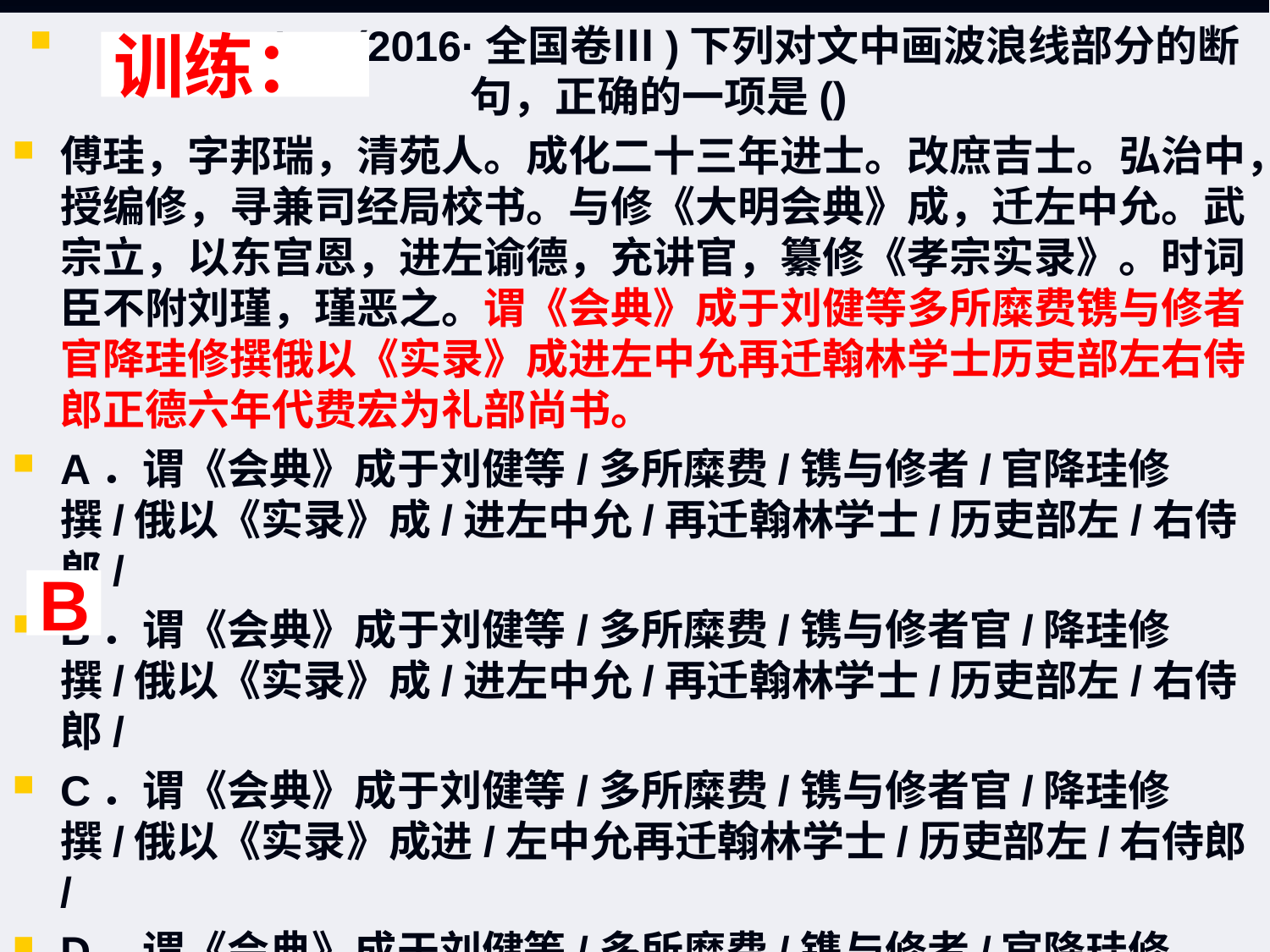

1．(2016·全国卷Ⅲ)下列对文中画波浪线部分的断句，正确的一项是()
傅珪，字邦瑞，清苑人。成化二十三年进士。改庶吉士。弘治中，授编修，寻兼司经局校书。与修《大明会典》成，迁左中允。武宗立，以东宫恩，进左谕德，充讲官，纂修《孝宗实录》。时词臣不附刘瑾，瑾恶之。谓《会典》成于刘健等多所糜费镌与修者官降珪修撰俄以《实录》成进左中允再迁翰林学士历吏部左右侍郎正德六年代费宏为礼部尚书。
A．谓《会典》成于刘健等/多所糜费/镌与修者/官降珪修撰/俄以《实录》成/进左中允/再迁翰林学士/历吏部左/右侍郎/
B．谓《会典》成于刘健等/多所糜费/镌与修者官/降珪修撰/俄以《实录》成/进左中允/再迁翰林学士/历吏部左/右侍郎/
C．谓《会典》成于刘健等/多所糜费/镌与修者官/降珪修撰/俄以《实录》成进/左中允再迁翰林学士/历吏部左/右侍郎/
D．谓《会典》成于刘健等/多所糜费/镌与修者/官降珪修撰/俄以《实录》成进/左中允再迁翰林学士/历吏部左/右侍郎/
# 训练：
B